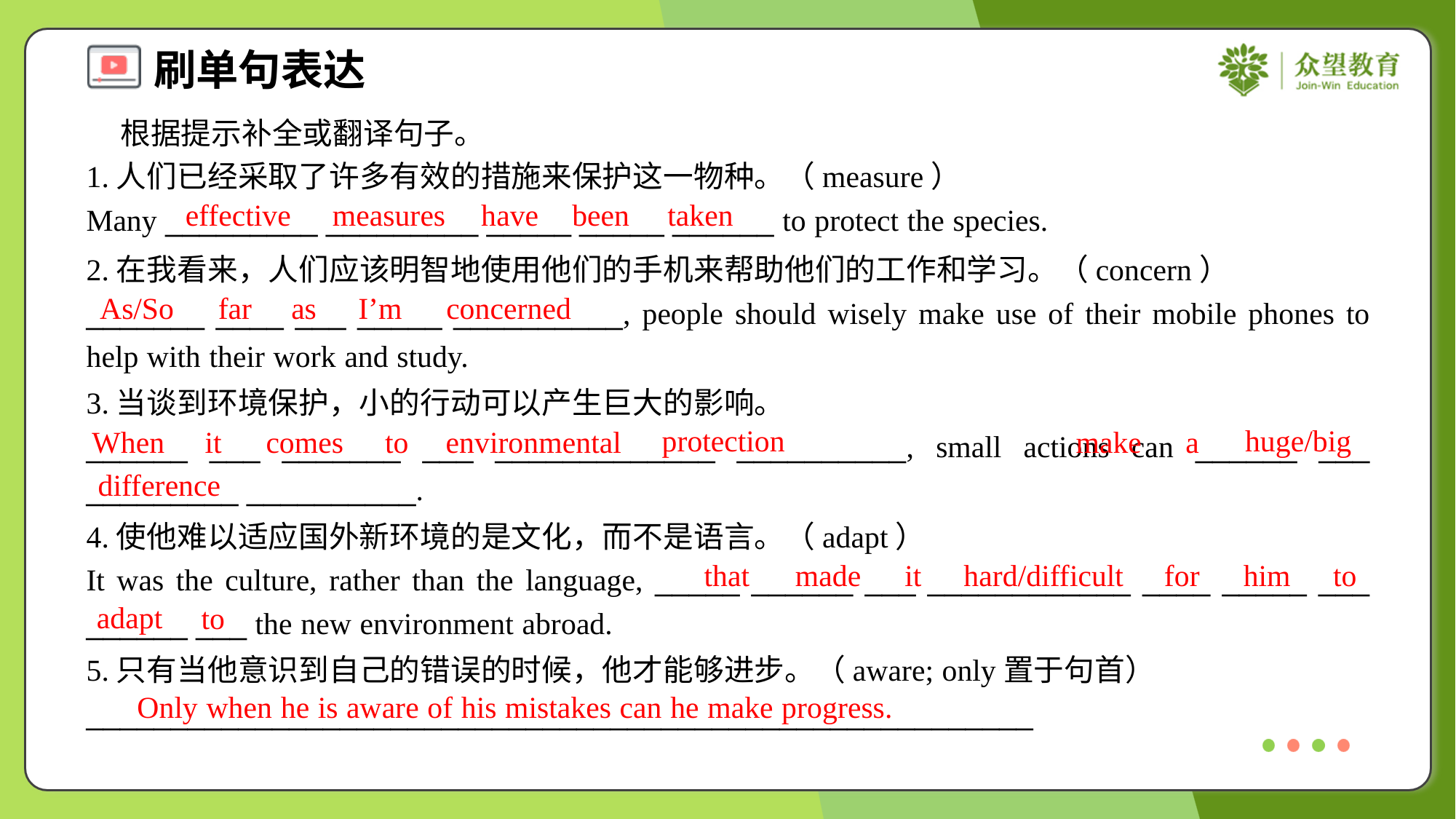

根据提示补全或翻译句子。
1.人们已经采取了许多有效的措施来保护这一物种。（measure）
Many _________ _________ _____ _____ ______ to protect the species.
effective
measures
have
been
taken
2.在我看来，人们应该明智地使用他们的手机来帮助他们的工作和学习。（concern）
_______ ____ ___ _____ __________, people should wisely make use of their mobile phones to help with their work and study.
As/So
far
as
I’m
concerned
3.当谈到环境保护，小的行动可以产生巨大的影响。
______ ___ _______ ___ _____________ __________, small actions can ______ ___ _________ __________.
protection
huge/big
When
it
comes
to
environmental
make
a
difference
4.使他难以适应国外新环境的是文化，而不是语言。（adapt）
It was the culture, rather than the language, _____ ______ ___ ____________ ____ _____ ___ ______ ___ the new environment abroad.
that
made
it
hard/difficult
for
him
to
adapt
to
5.只有当他意识到自己的错误的时候，他才能够进步。（aware; only置于句首）
________________________________________________________
Only when he is aware of his mistakes can he make progress.